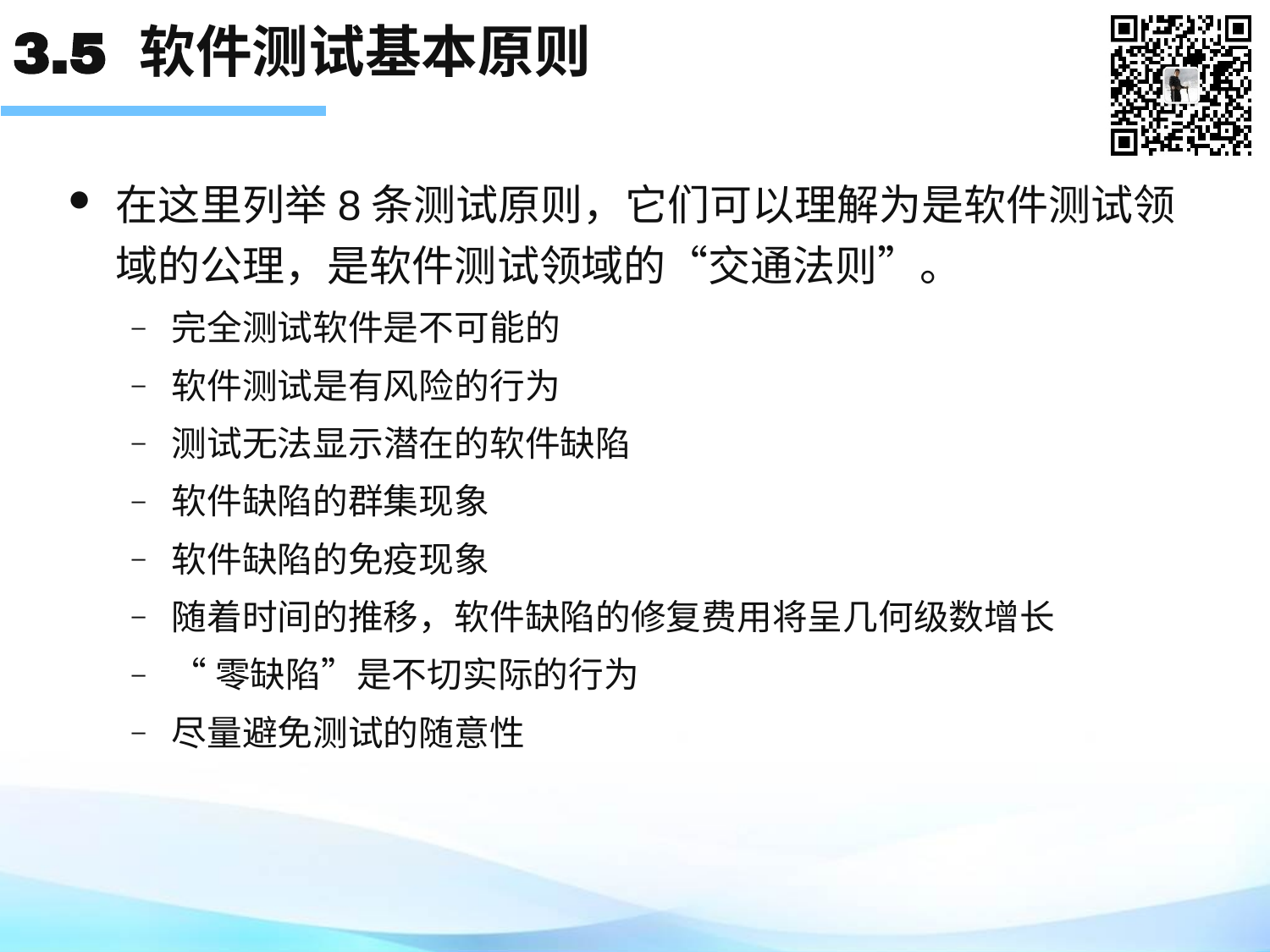

# 3.5 软件测试基本原则
在这里列举8条测试原则，它们可以理解为是软件测试领域的公理，是软件测试领域的“交通法则”。
完全测试软件是不可能的
软件测试是有风险的行为
测试无法显示潜在的软件缺陷
软件缺陷的群集现象
软件缺陷的免疫现象
随着时间的推移，软件缺陷的修复费用将呈几何级数增长
“零缺陷”是不切实际的行为
尽量避免测试的随意性